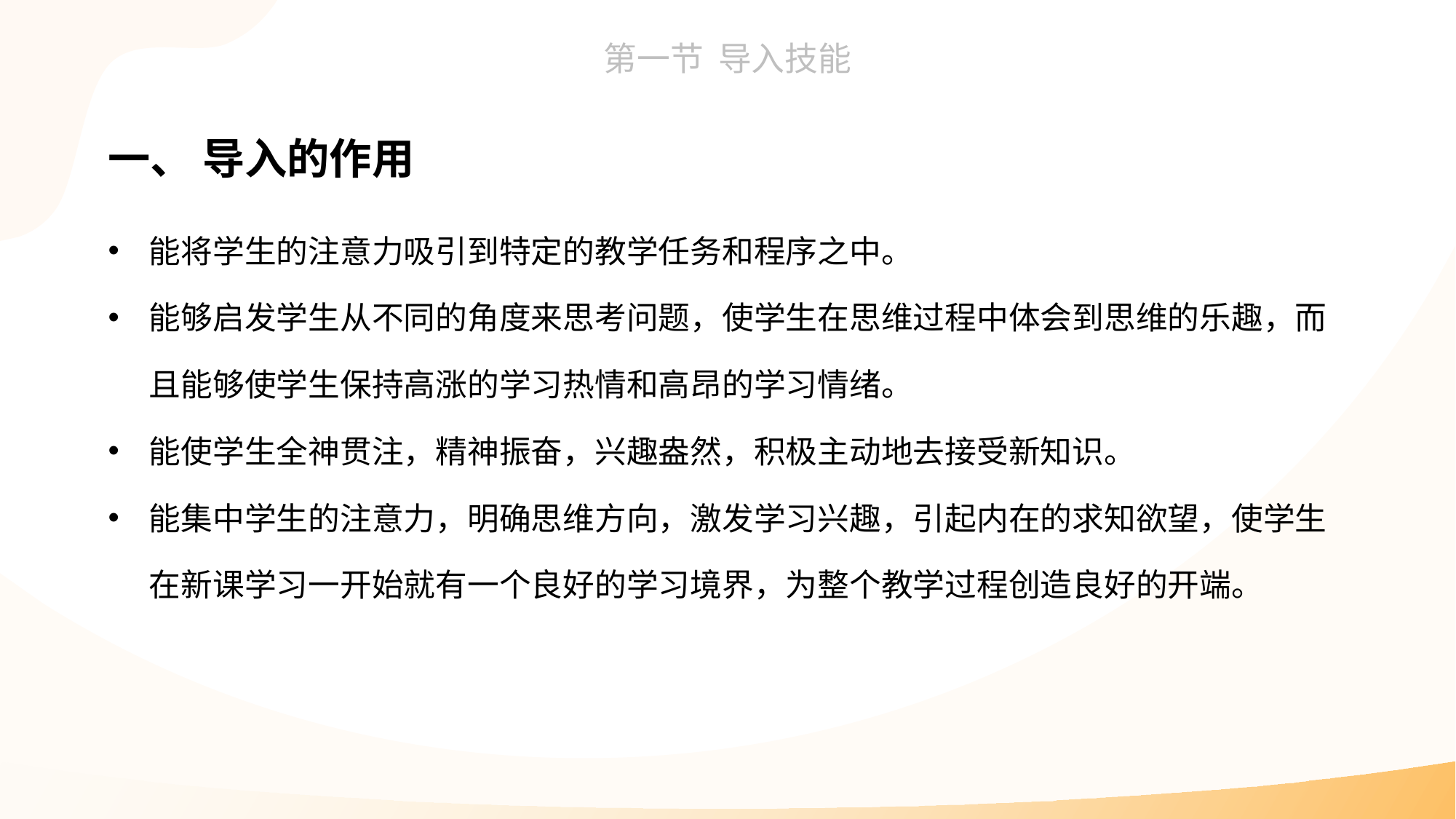

一、 导入的作用
能将学生的注意力吸引到特定的教学任务和程序之中。
能够启发学生从不同的角度来思考问题，使学生在思维过程中体会到思维的乐趣，而且能够使学生保持高涨的学习热情和高昂的学习情绪。
能使学生全神贯注，精神振奋，兴趣盎然，积极主动地去接受新知识。
能集中学生的注意力，明确思维方向，激发学习兴趣，引起内在的求知欲望，使学生在新课学习一开始就有一个良好的学习境界，为整个教学过程创造良好的开端。